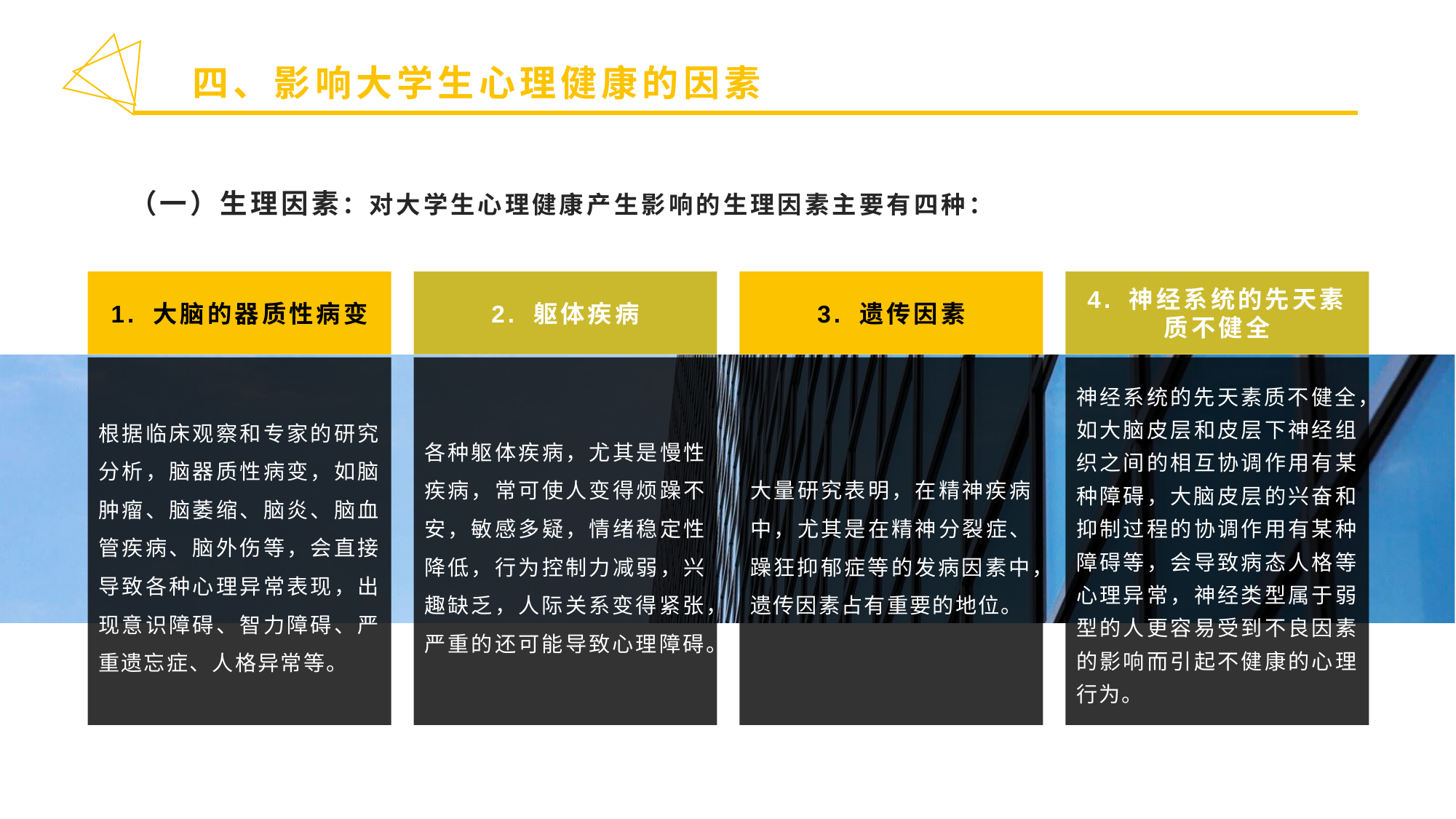

四、影响大学生心理健康的因素
（一）生理因素：对大学生心理健康产生影响的生理因素主要有四种：
1. 大脑的器质性病变
2. 躯体疾病
3. 遗传因素
4. 神经系统的先天素质不健全

根据临床观察和专家的研究分析，脑器质性病变，如脑肿瘤、脑萎缩、脑炎、脑血管疾病、脑外伤等，会直接导致各种心理异常表现，出现意识障碍、智力障碍、严重遗忘症、人格异常等。
各种躯体疾病，尤其是慢性疾病，常可使人变得烦躁不安，敏感多疑，情绪稳定性降低，行为控制力减弱，兴趣缺乏，人际关系变得紧张，严重的还可能导致心理障碍。
大量研究表明，在精神疾病中，尤其是在精神分裂症、躁狂抑郁症等的发病因素中，遗传因素占有重要的地位。
神经系统的先天素质不健全，如大脑皮层和皮层下神经组织之间的相互协调作用有某种障碍，大脑皮层的兴奋和抑制过程的协调作用有某种障碍等，会导致病态人格等心理异常，神经类型属于弱型的人更容易受到不良因素的影响而引起不健康的心理行为。